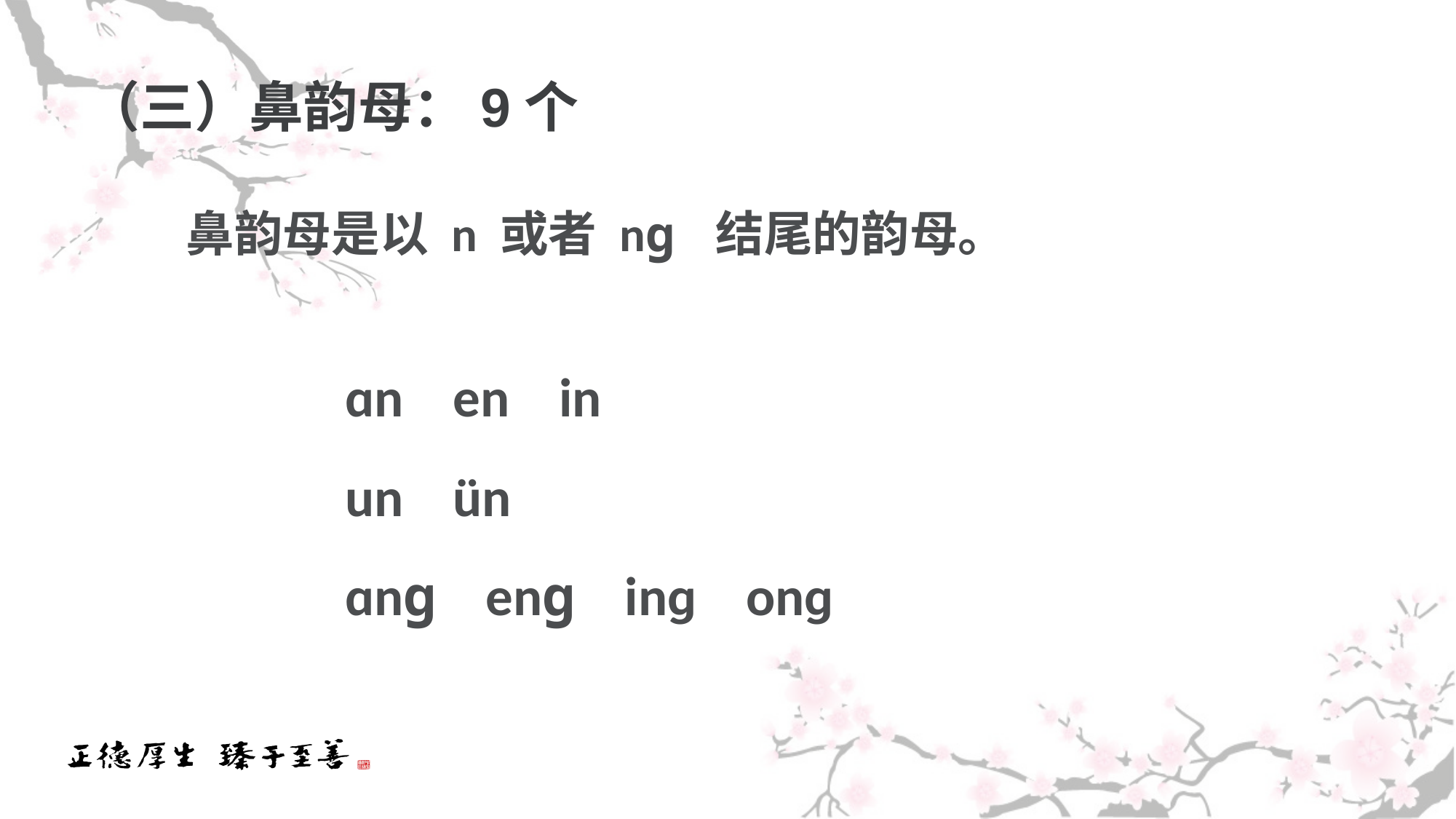

# （三）鼻韵母：9个
        鼻韵母是以 n 或者 nɡ 结尾的韵母。

                     ɑn    en    in
                     un    ün
                     ɑnɡ    enɡ    inɡ    onɡ